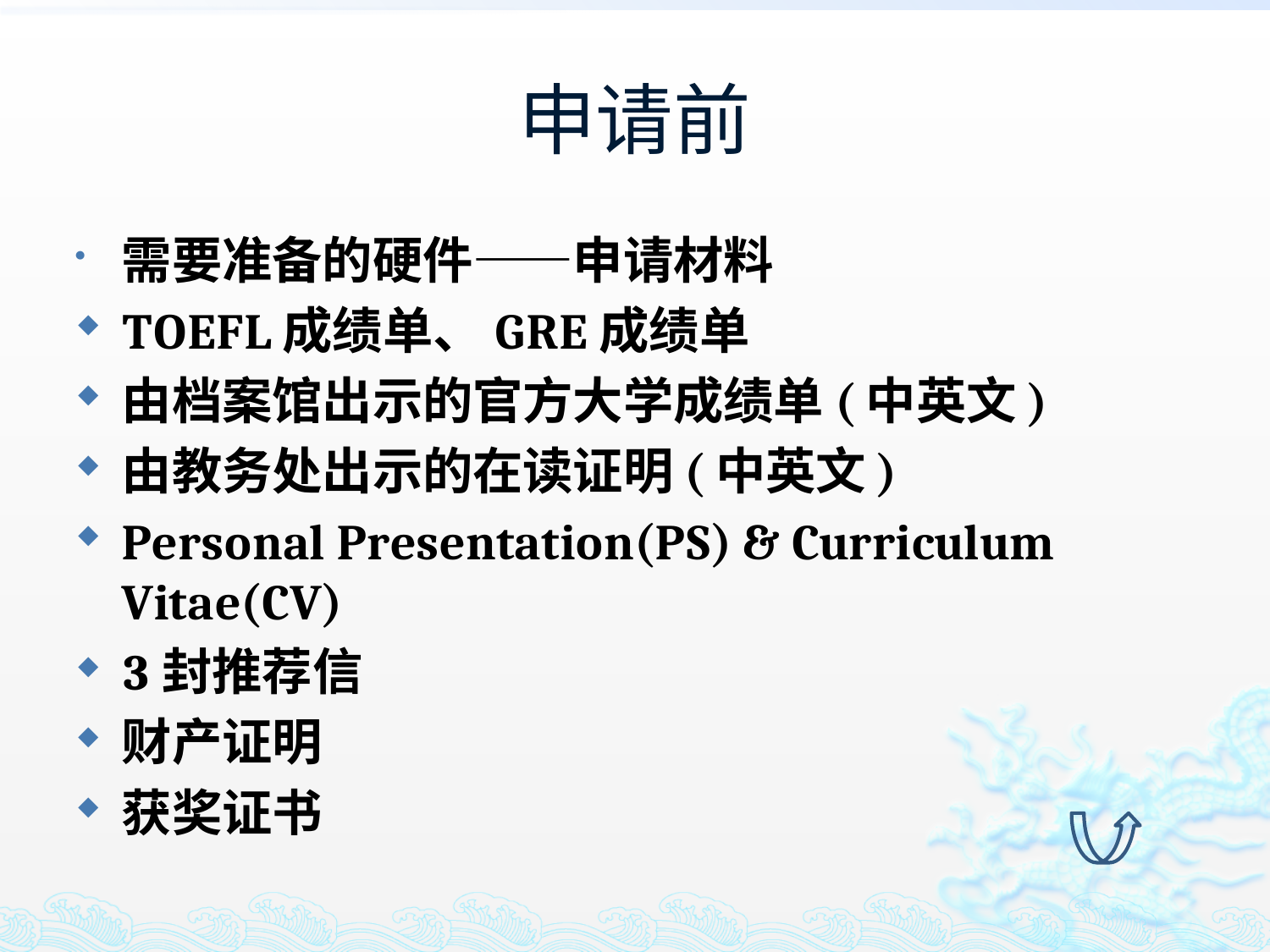

# 申请前
需要准备的硬件——申请材料
TOEFL成绩单、GRE成绩单
由档案馆出示的官方大学成绩单(中英文)
由教务处出示的在读证明(中英文)
Personal Presentation(PS) & Curriculum Vitae(CV)
3封推荐信
财产证明
获奖证书